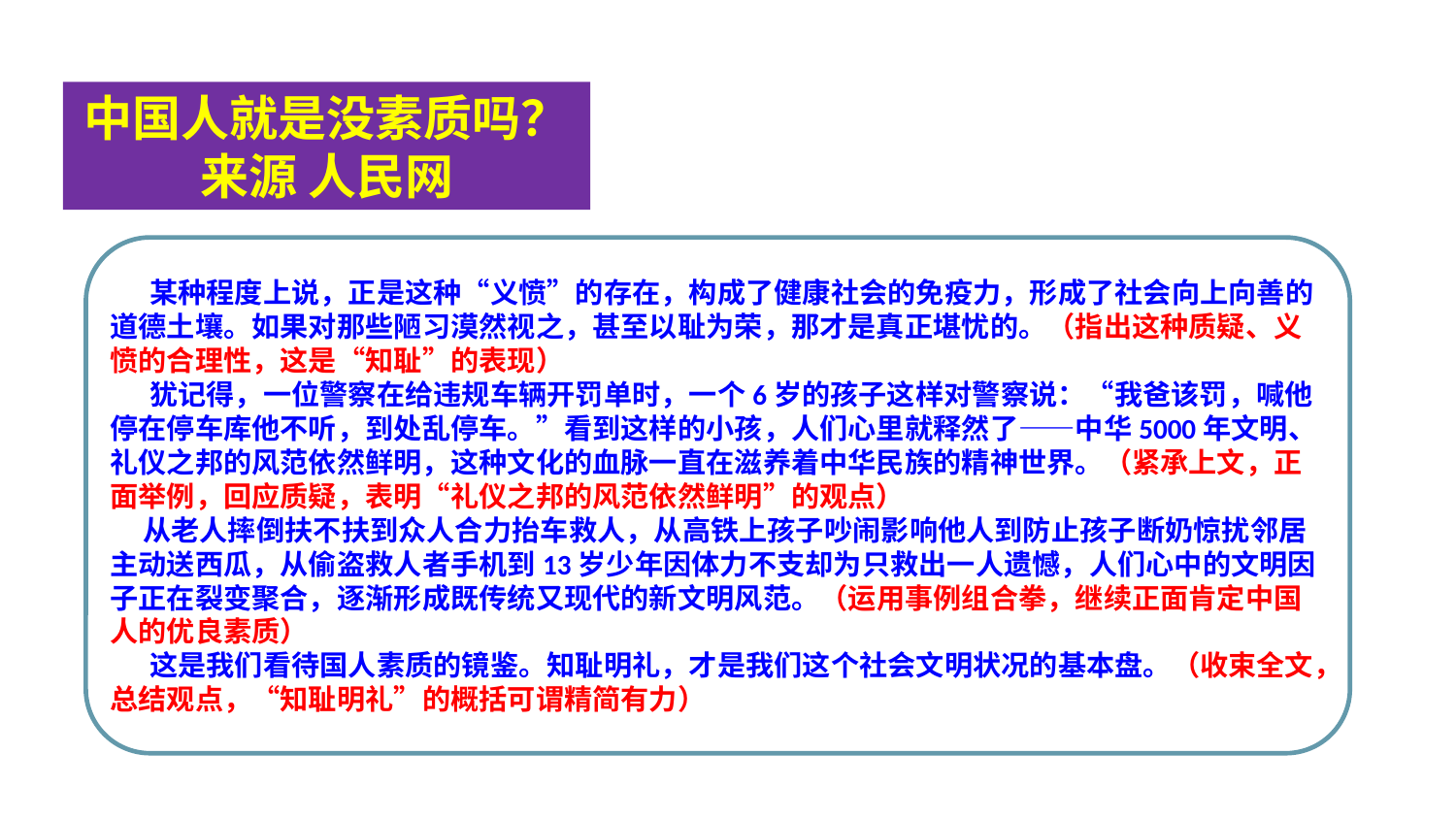

中国人就是没素质吗？
来源 人民网
     某种程度上说，正是这种“义愤”的存在，构成了健康社会的免疫力，形成了社会向上向善的道德土壤。如果对那些陋习漠然视之，甚至以耻为荣，那才是真正堪忧的。（指出这种质疑、义愤的合理性，这是“知耻”的表现）
     犹记得，一位警察在给违规车辆开罚单时，一个6岁的孩子这样对警察说：“我爸该罚，喊他停在停车库他不听，到处乱停车。”看到这样的小孩，人们心里就释然了——中华5000年文明、礼仪之邦的风范依然鲜明，这种文化的血脉一直在滋养着中华民族的精神世界。（紧承上文，正面举例，回应质疑，表明“礼仪之邦的风范依然鲜明”的观点）
    从老人摔倒扶不扶到众人合力抬车救人，从高铁上孩子吵闹影响他人到防止孩子断奶惊扰邻居主动送西瓜，从偷盗救人者手机到13岁少年因体力不支却为只救出一人遗憾，人们心中的文明因子正在裂变聚合，逐渐形成既传统又现代的新文明风范。（运用事例组合拳，继续正面肯定中国人的优良素质）
     这是我们看待国人素质的镜鉴。知耻明礼，才是我们这个社会文明状况的基本盘。（收束全文，总结观点，“知耻明礼”的概括可谓精简有力）